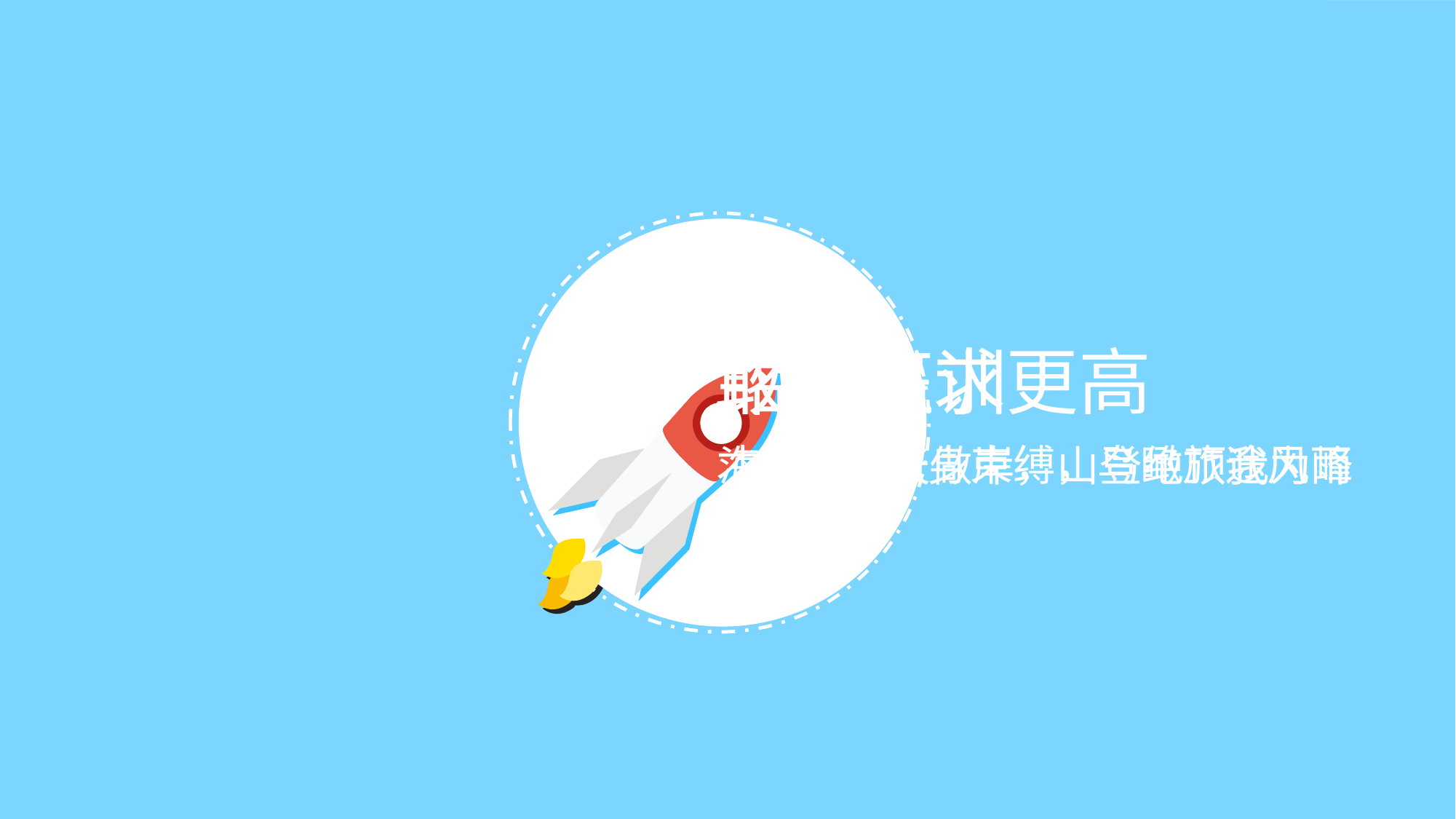

敢于追求更高

铭记班训

才能突破自身束缚，鸟瞰旅途风雨
海到无边天做岸，山登绝顶我为峰